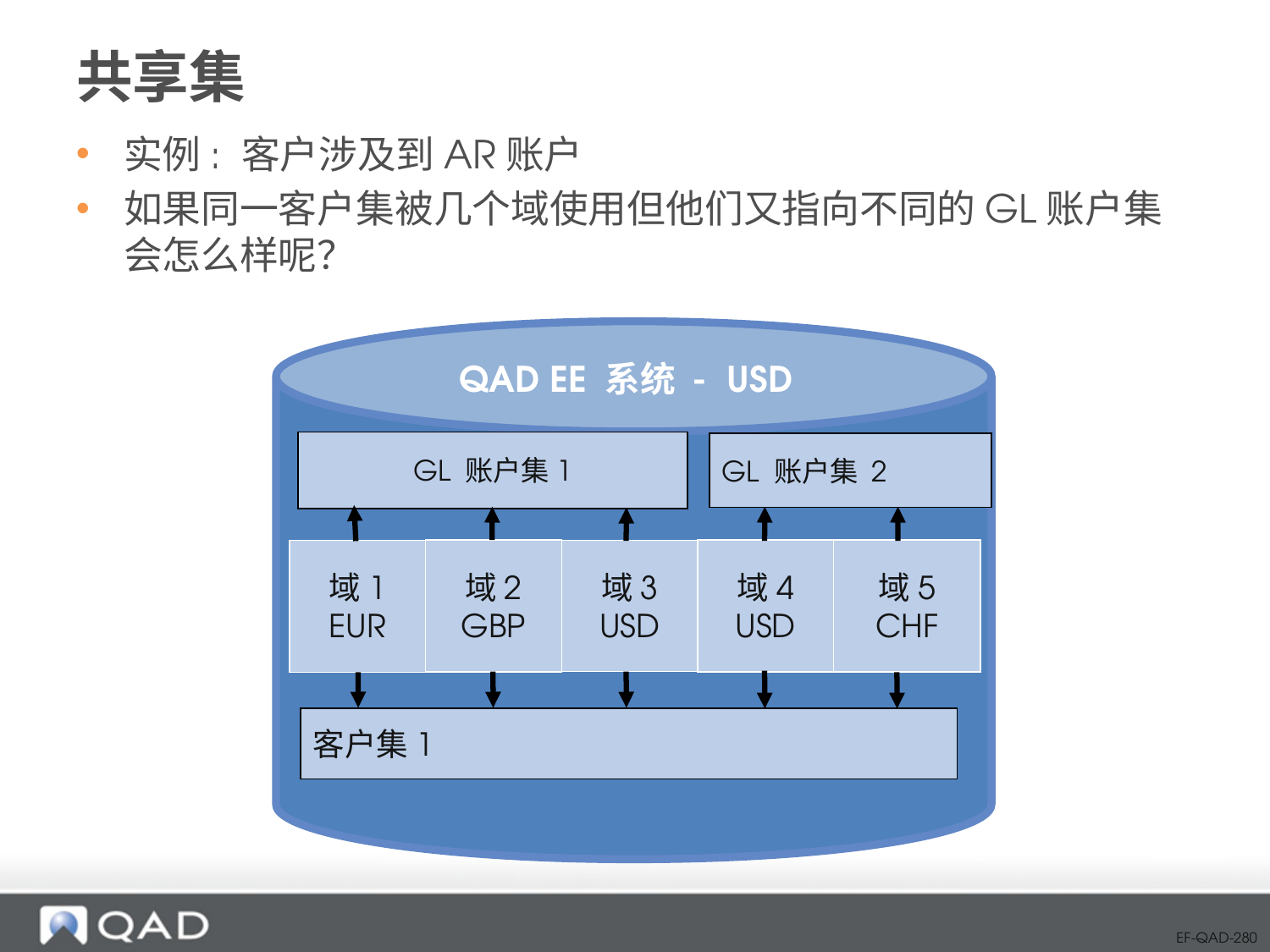

# 共享集
实例: 客户涉及到AR账户
如果同一客户集被几个域使用但他们又指向不同的GL账户集会怎么样呢？

QAD EE 系统 -  USD
GL 账户集1
GL 账户集 2

域2
GBP
域4
USD
域5
CHF
域1
EUR
域3
USD

客户集1
EF-QAD-280